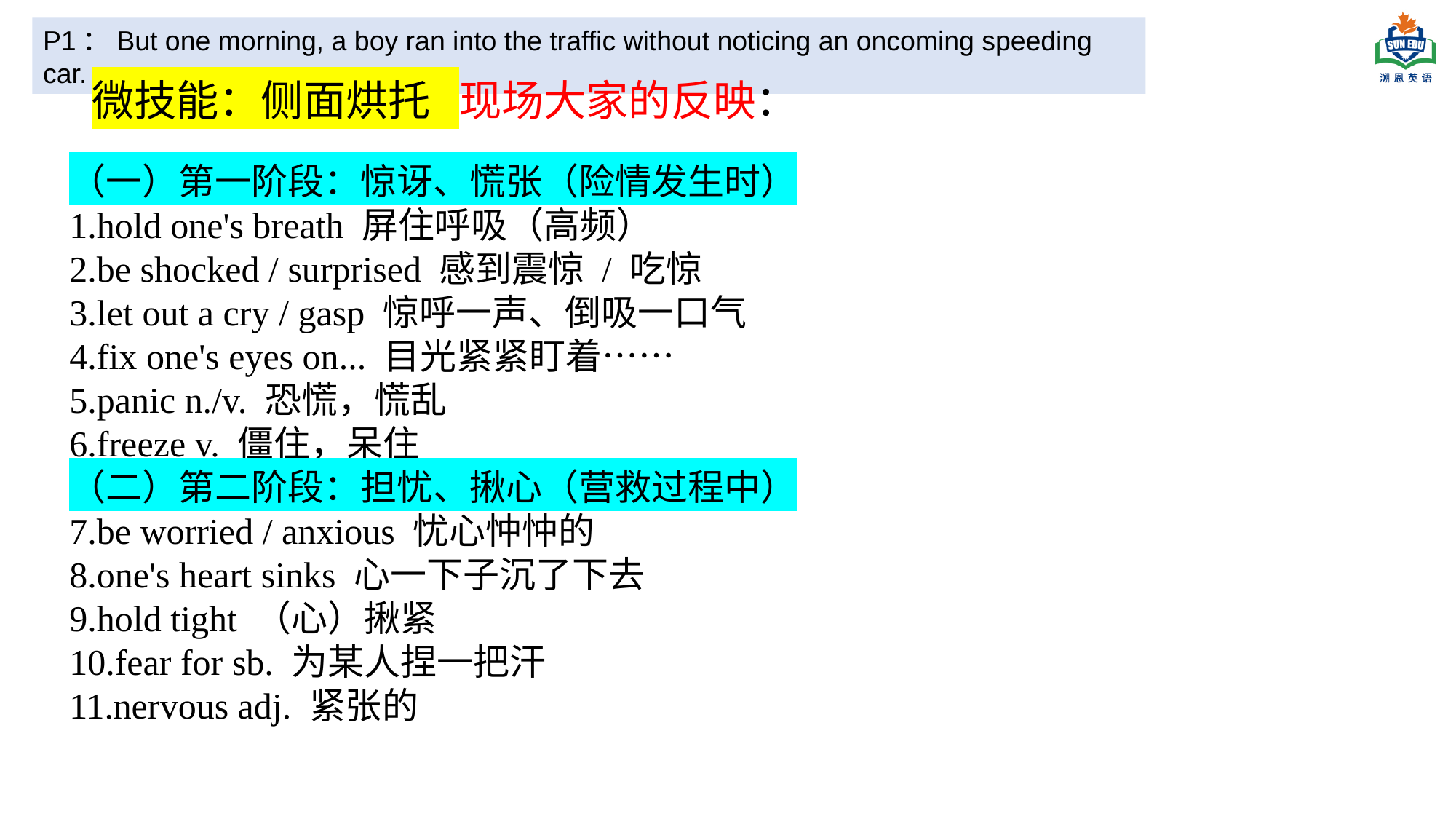

P1：But one morning, a boy ran into the traffic without noticing an oncoming speeding car.
微技能：侧面烘托   现场大家的反映：
（一）第一阶段：惊讶、慌张（险情发生时）
hold one's breath 屏住呼吸（高频）
be shocked / surprised 感到震惊 / 吃惊
let out a cry / gasp 惊呼一声、倒吸一口气
fix one's eyes on... 目光紧紧盯着……
panic n./v. 恐慌，慌乱
freeze v. 僵住，呆住
（二）第二阶段：担忧、揪心（营救过程中）
be worried / anxious 忧心忡忡的
one's heart sinks 心一下子沉了下去
hold tight （心）揪紧
fear for sb. 为某人捏一把汗
nervous adj. 紧张的